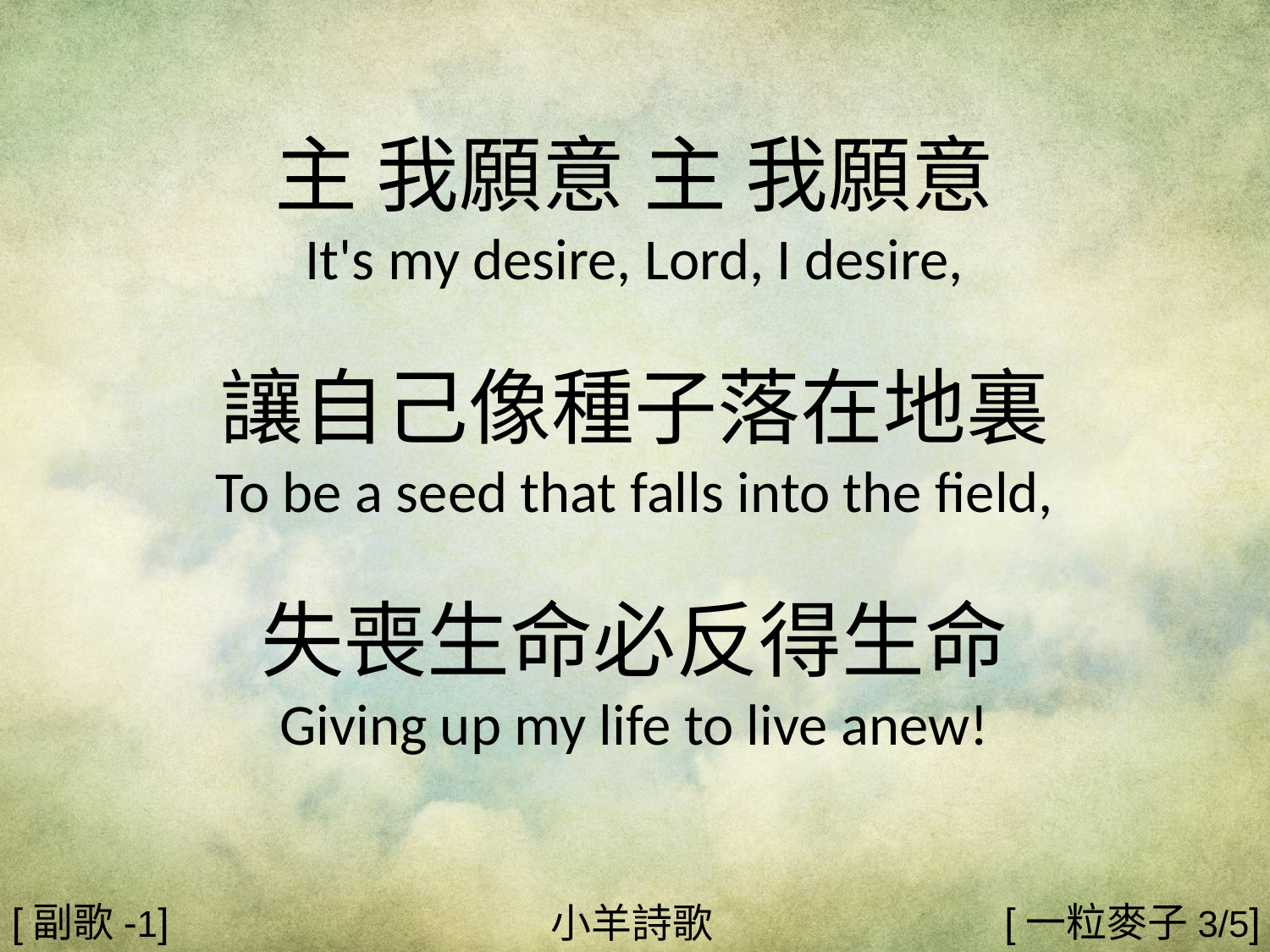

主 我願意 主 我願意
It's my desire, Lord, I desire,

讓自己像種子落在地裏
To be a seed that falls into the field,

失喪生命必反得生命
Giving up my life to live anew!
#

[副歌-1]
[一粒麥子3/5]
小羊詩歌